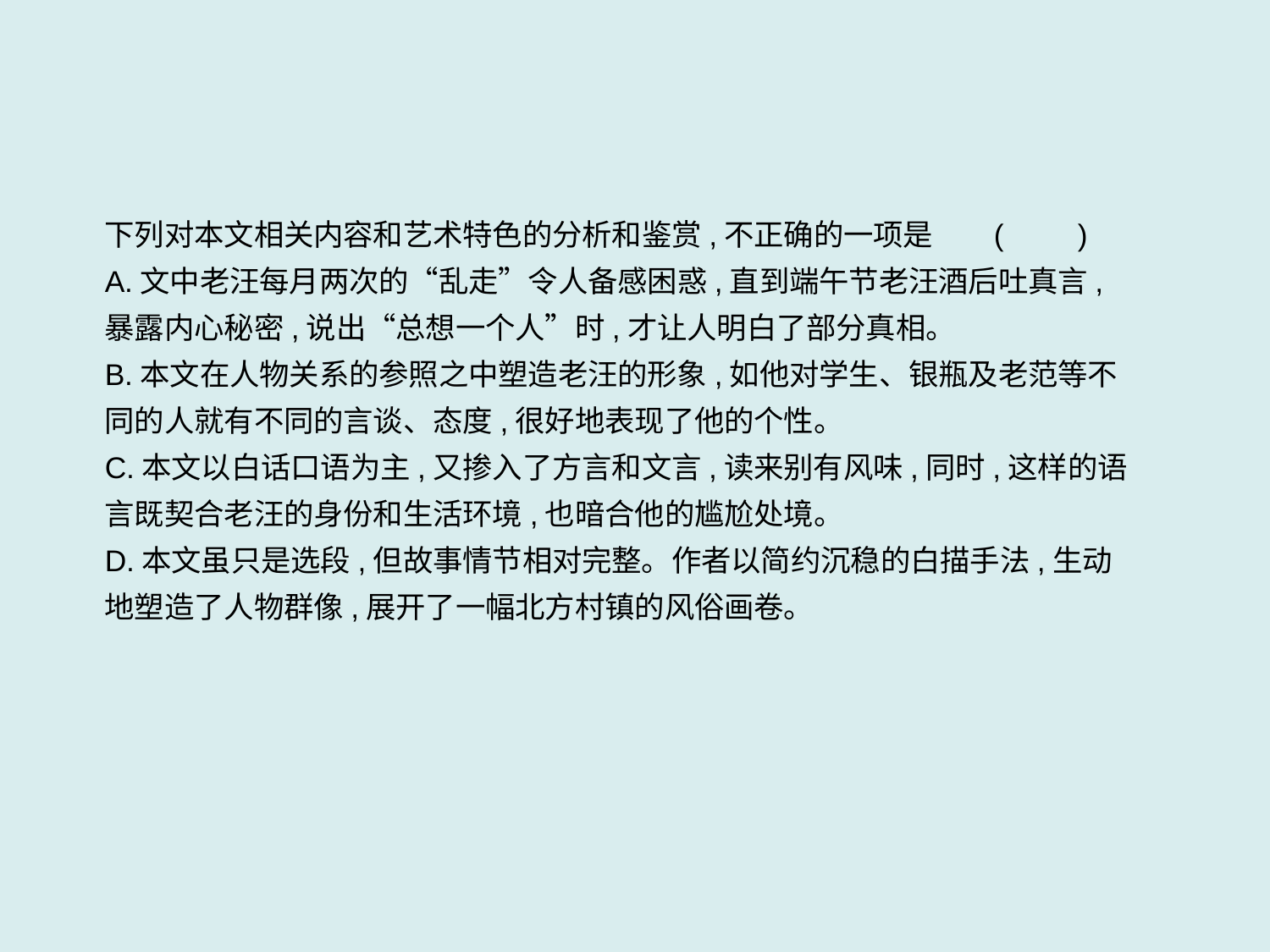

下列对本文相关内容和艺术特色的分析和鉴赏,不正确的一项是	(　　)
A.文中老汪每月两次的“乱走”令人备感困惑,直到端午节老汪酒后吐真言,暴露内心秘密,说出“总想一个人”时,才让人明白了部分真相。
B.本文在人物关系的参照之中塑造老汪的形象,如他对学生、银瓶及老范等不同的人就有不同的言谈、态度,很好地表现了他的个性。
C.本文以白话口语为主,又掺入了方言和文言,读来别有风味,同时,这样的语言既契合老汪的身份和生活环境,也暗合他的尴尬处境。
D.本文虽只是选段,但故事情节相对完整。作者以简约沉稳的白描手法,生动地塑造了人物群像,展开了一幅北方村镇的风俗画卷。